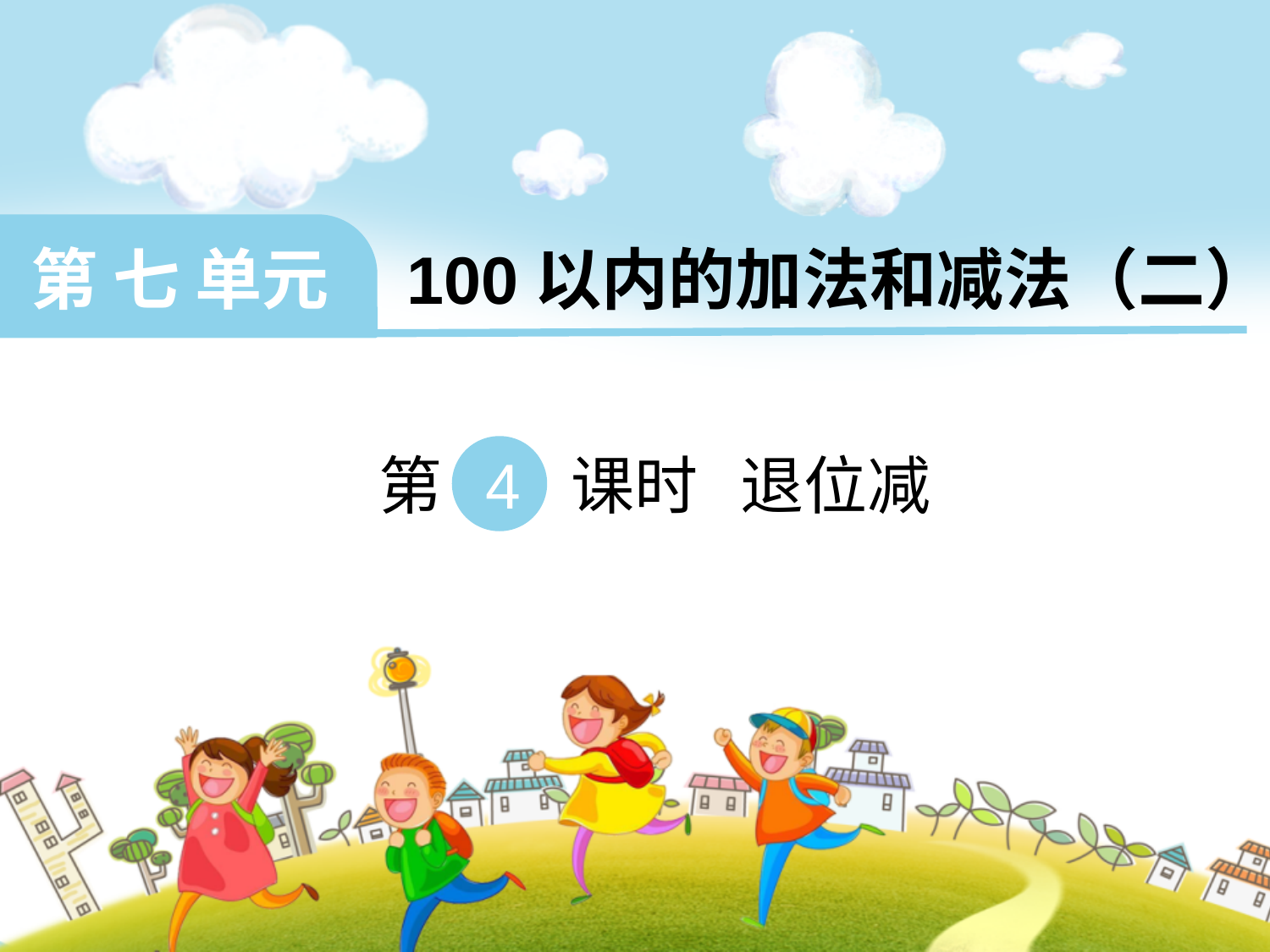

第 七 单元    100以内的加法和减法（二）

  第  4  课时   退位减